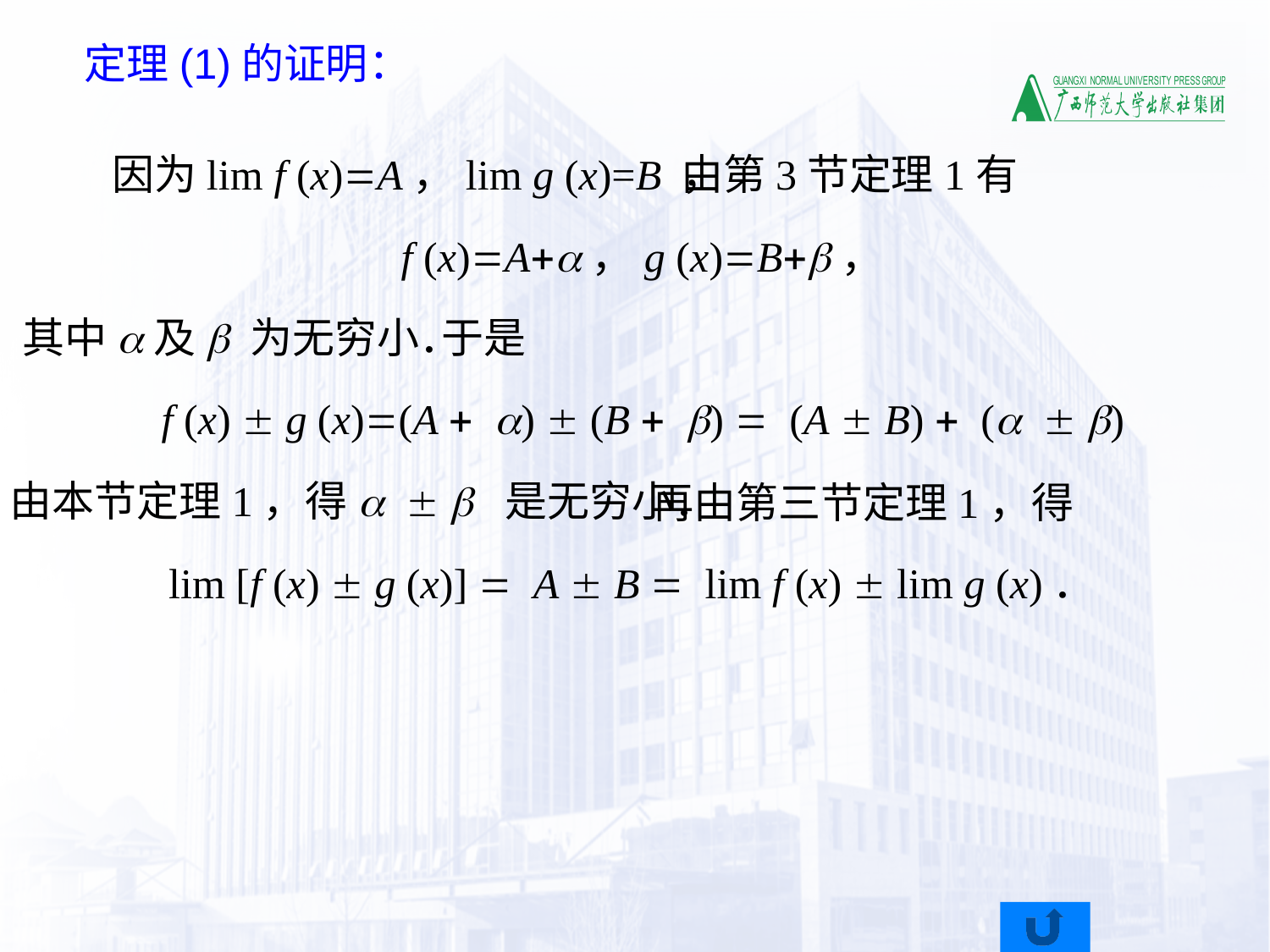

定理(1)的证明：
         因为lim f (x)=A，lim g (x)=B ，
由第3节定理1有
 f (x)=A+α，g (x)=B+β，

其中α及β 为无穷小．
 于是
 f (x) ± g (x)=(A + α) ± (B + β) = (A ± B) + (α ± β)
由本节定理1，得α ± β 是无穷小．
再由第三节定理1，得

lim [f (x) ± g (x)] = A ± B = lim f (x) ± lim g (x)．